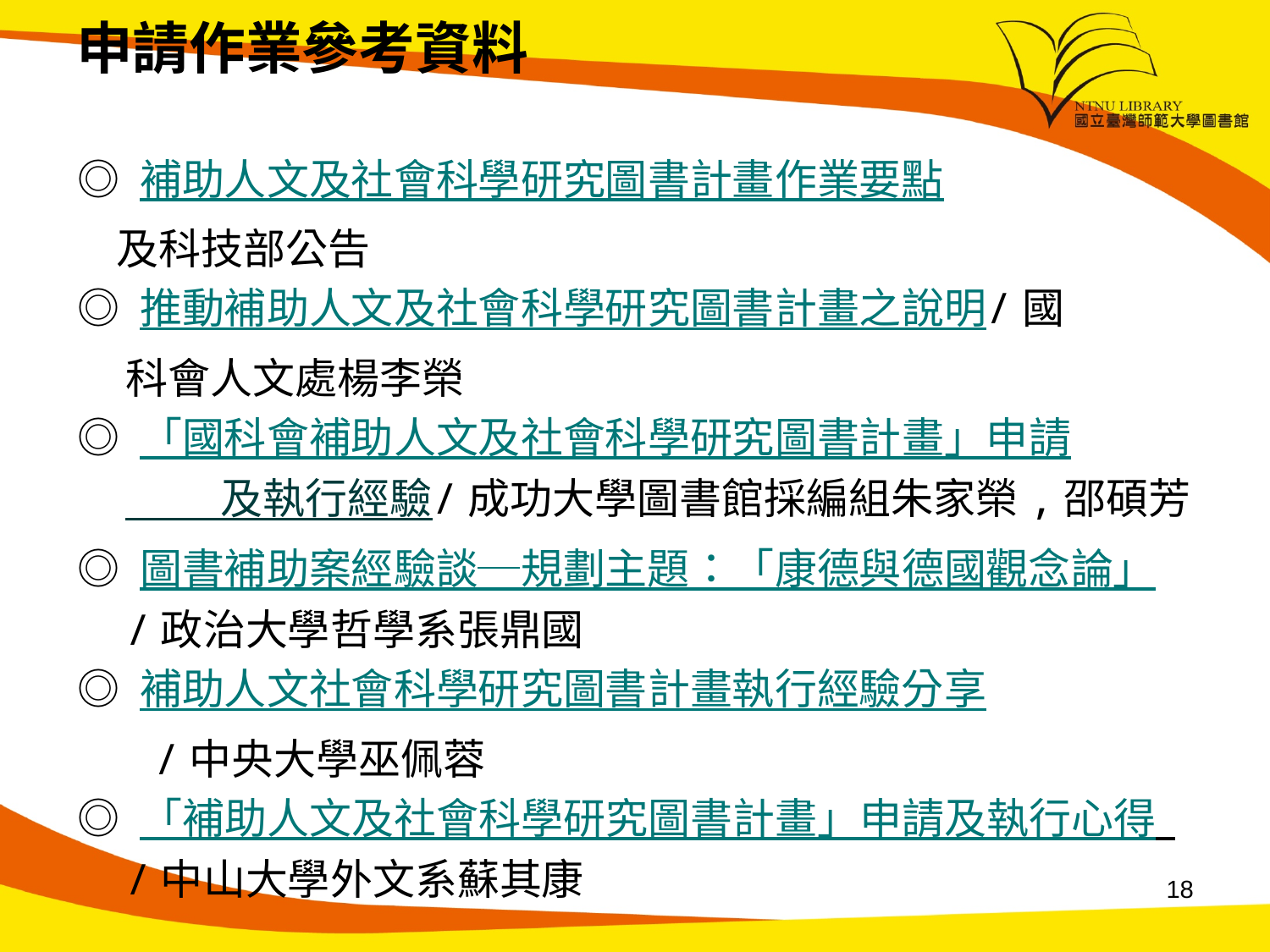

# 申請作業參考資料
◎ 補助人文及社會科學研究圖書計畫作業要點
   及科技部公告
◎ 推動補助人文及社會科學研究圖書計畫之說明/國
    科會人文處楊李榮
◎ 「國科會補助人文及社會科學研究圖書計畫」申請          及執行經驗/成功大學圖書館採編組朱家榮,邵碩芳
◎ 圖書補助案經驗談─規劃主題：「康德與德國觀念論」/政治大學哲學系張鼎國
◎ 補助人文社會科學研究圖書計畫執行經驗分享
   /中央大學巫佩蓉
◎ 「補助人文及社會科學研究圖書計畫」申請及執行心得  /中山大學外文系蘇其康
18